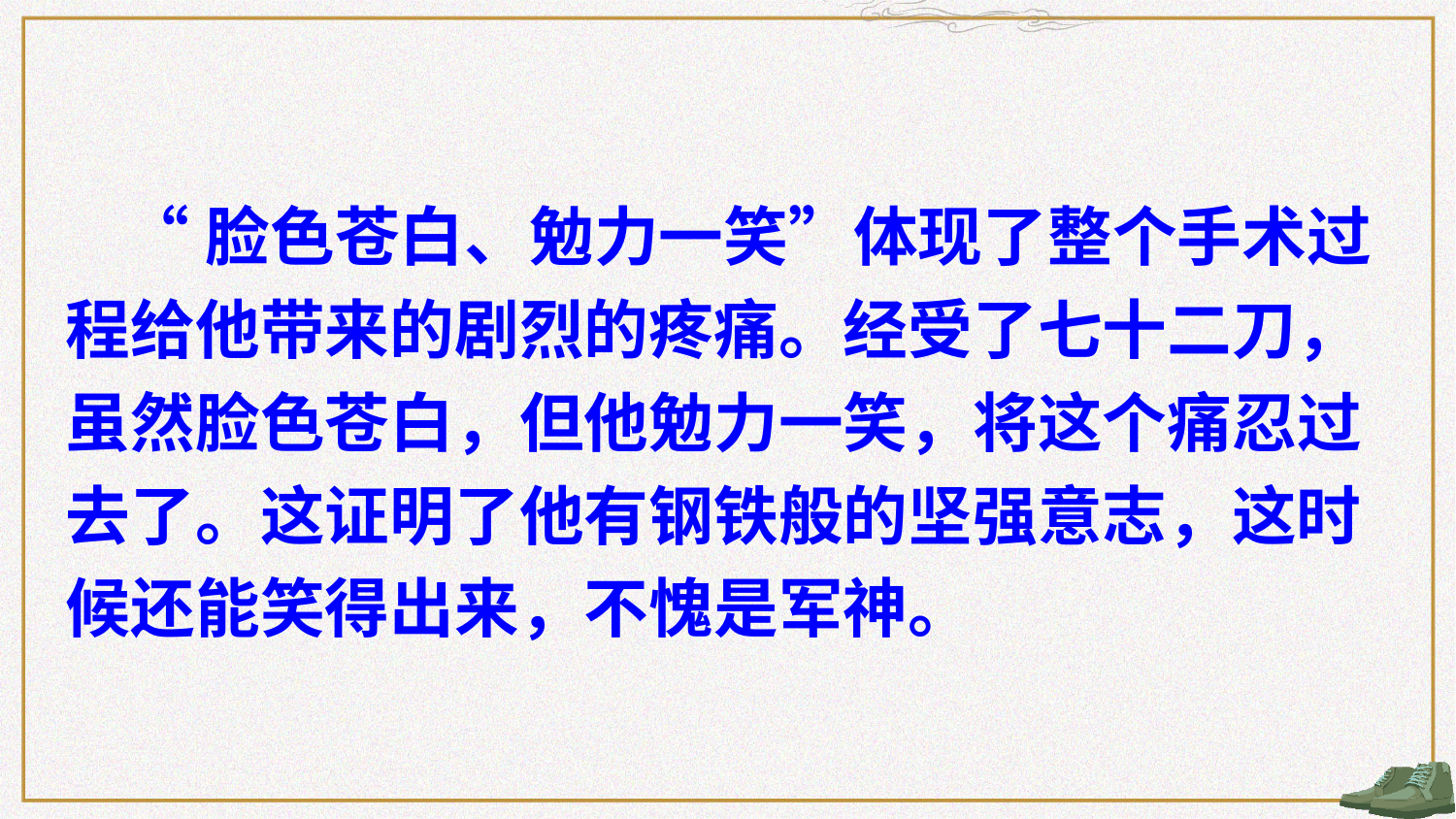

“脸色苍白、勉力一笑”体现了整个手术过程给他带来的剧烈的疼痛。经受了七十二刀，虽然脸色苍白，但他勉力一笑，将这个痛忍过去了。这证明了他有钢铁般的坚强意志，这时候还能笑得出来，不愧是军神。